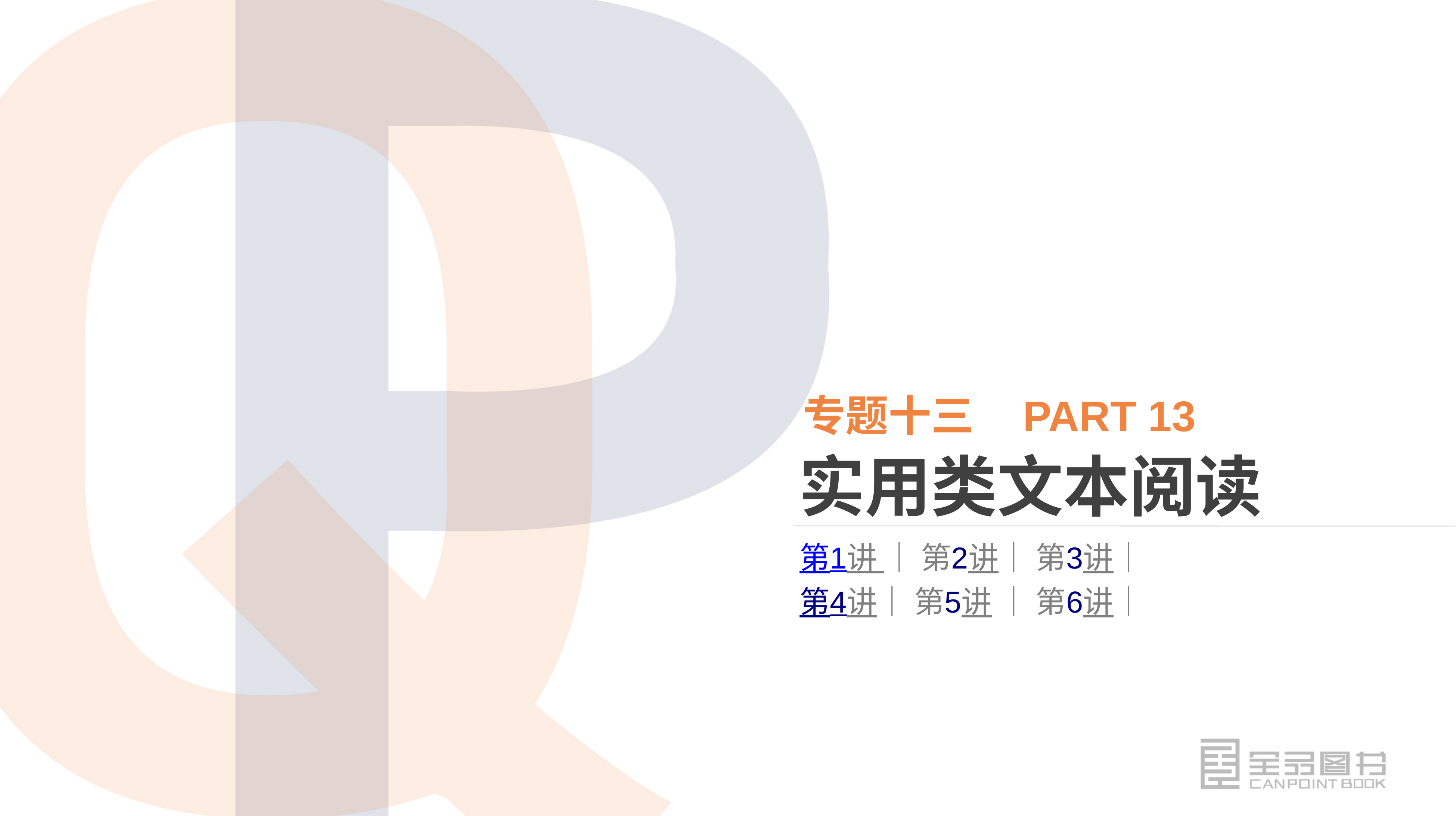

专题十三    PART 13
实用类文本阅读
第1讲 │ 第2讲│ 第3讲│
第4讲│ 第5讲 │ 第6讲│